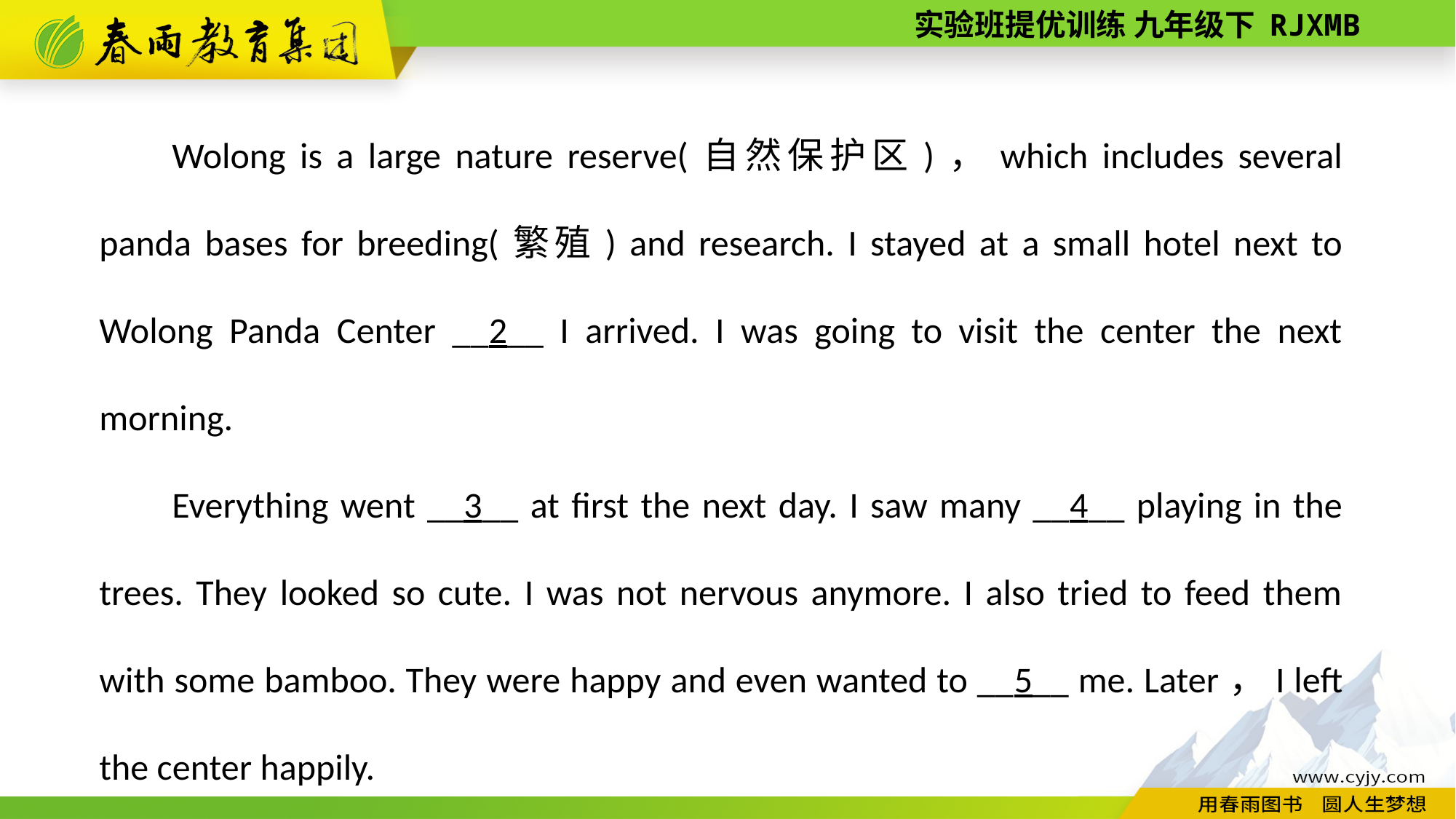

Wolong is a large nature reserve(自然保护区)，which includes several panda bases for breeding(繁殖) and research. I stayed at a small hotel next to Wolong Panda Center __2__ I arrived. I was going to visit the center the next morning.
Everything went __3__ at first the next day. I saw many __4__ playing in the trees. They looked so cute. I was not nervous anymore. I also tried to feed them with some bamboo. They were happy and even wanted to __5__ me. Later，I left the center happily.